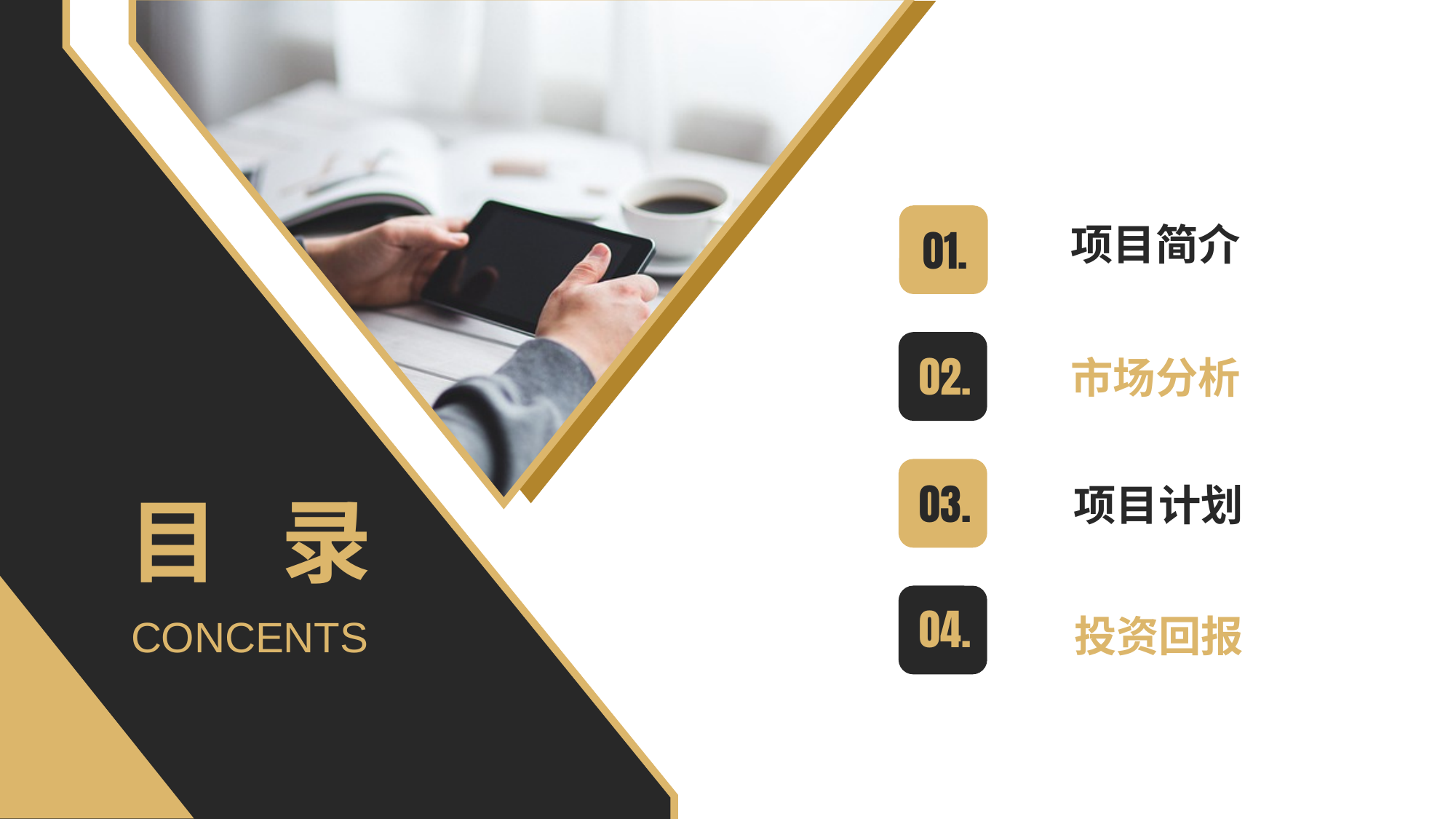

01.
项目简介

02.
市场分析

03.
项目计划
目   录

04.
投资回报
CONCENTS